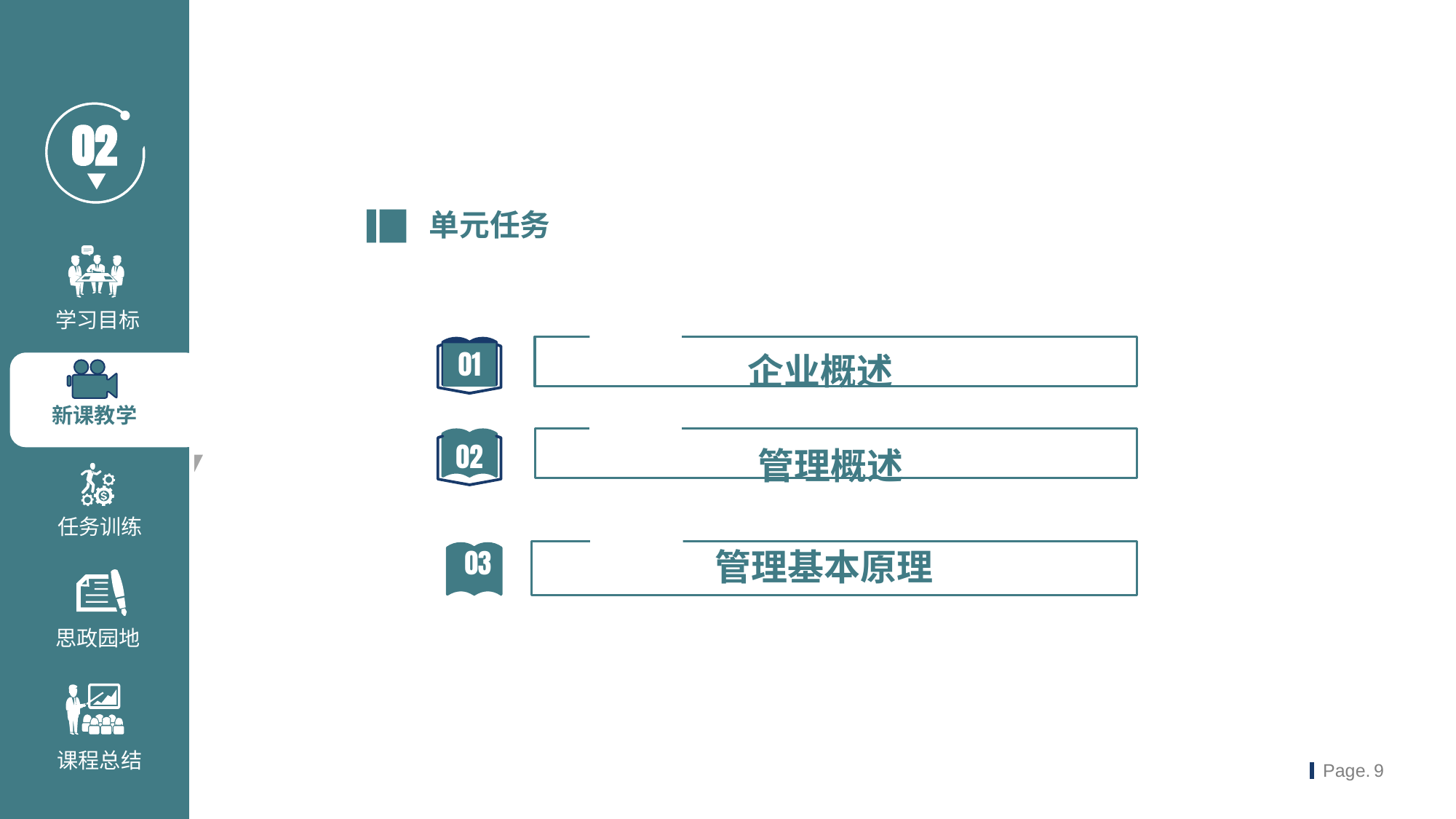

单元任务

 企业概述

01

管理基本原理

02

管理概述
02

03

04